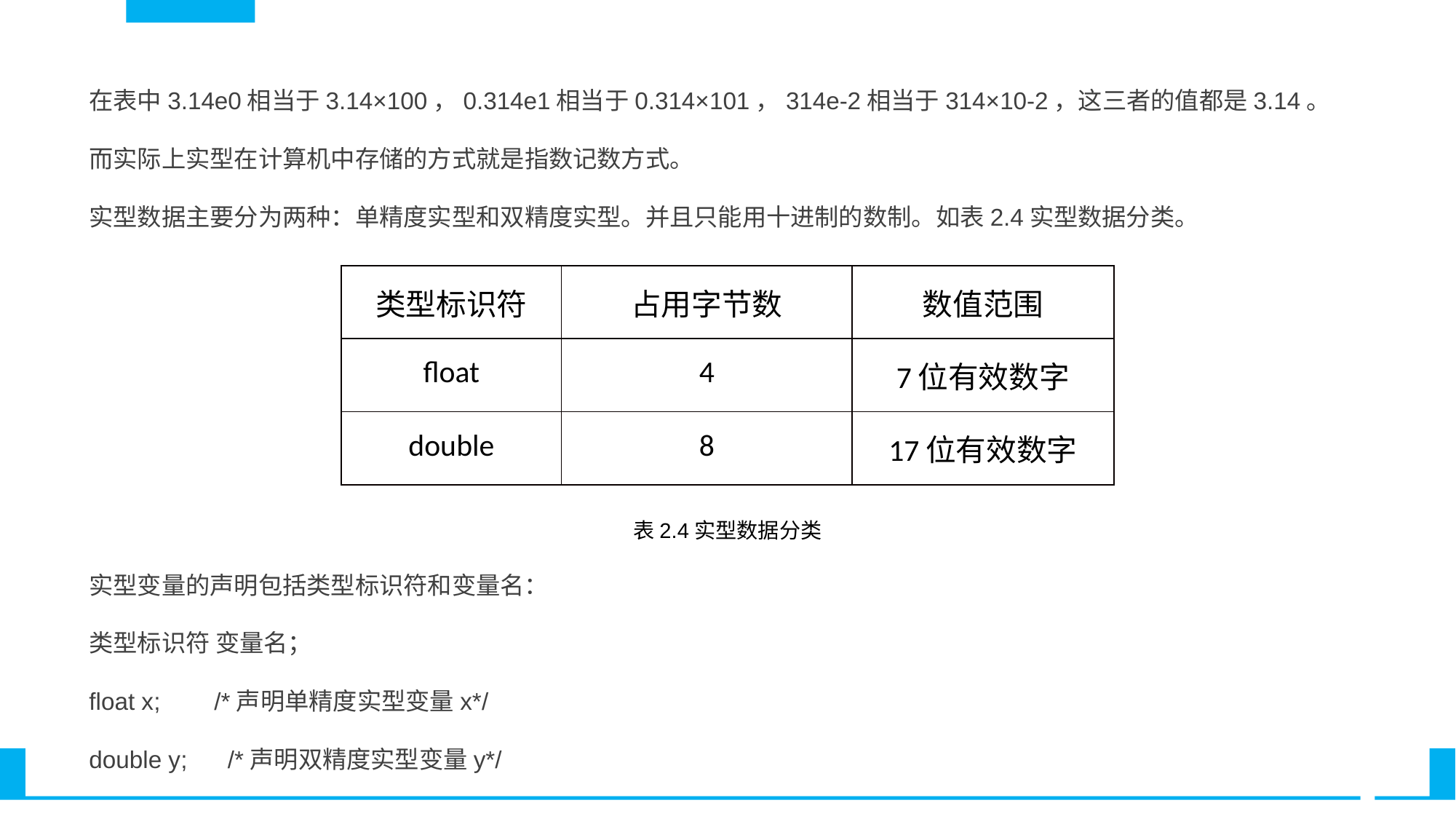

在表中3.14e0相当于3.14×100，0.314e1相当于0.314×101，314e-2相当于314×10-2，这三者的值都是3.14。
而实际上实型在计算机中存储的方式就是指数记数方式。
实型数据主要分为两种：单精度实型和双精度实型。并且只能用十进制的数制。如表2.4实型数据分类。
| 类型标识符 | 占用字节数 | 数值范围 |
| --- | --- | --- |
| float | 4 | 7位有效数字 |
| double | 8 | 17位有效数字 |
表2.4实型数据分类
实型变量的声明包括类型标识符和变量名：
类型标识符 变量名；
float x;        /*声明单精度实型变量x*/
double y;      /*声明双精度实型变量y*/